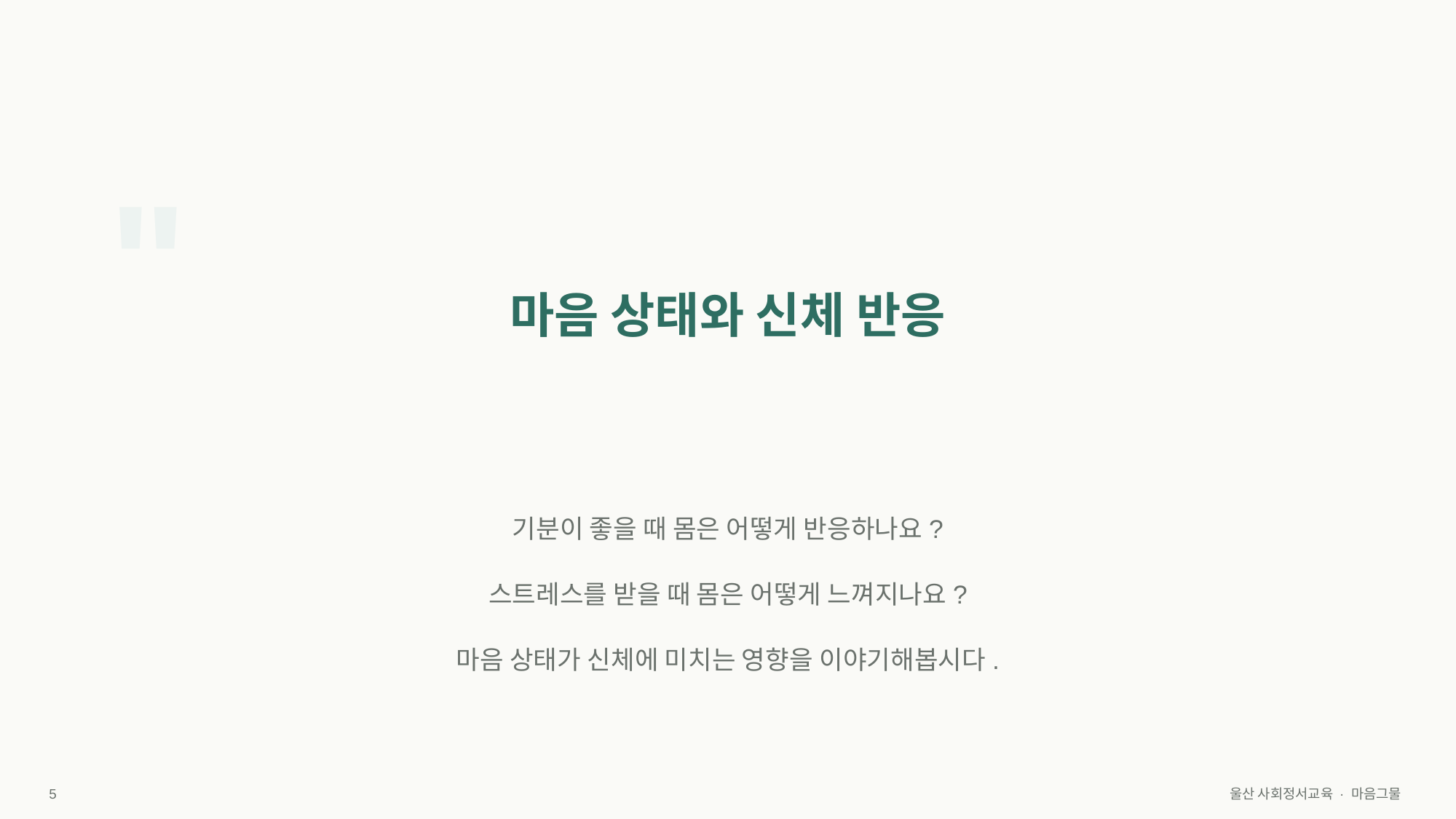

"
마음 상태와 신체 반응
기분이 좋을 때 몸은 어떻게 반응하나요?
스트레스를 받을 때 몸은 어떻게 느껴지나요?
마음 상태가 신체에 미치는 영향을 이야기해봅시다.
5
울산 사회정서교육 · 마음그물